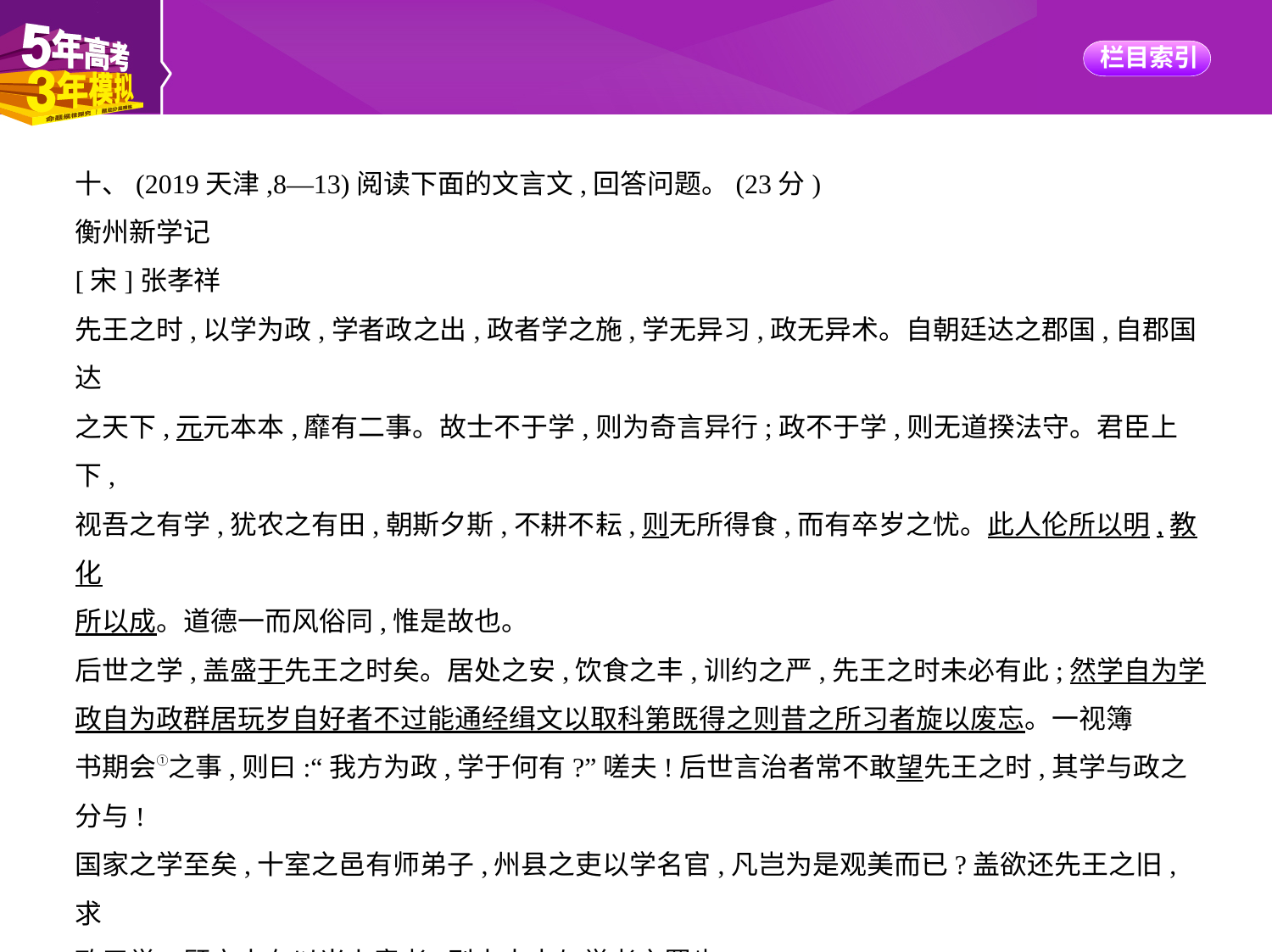

十、(2019天津,8—13)阅读下面的文言文,回答问题。(23分)
衡州新学记
[宋]张孝祥
先王之时,以学为政,学者政之出,政者学之施,学无异习,政无异术。自朝廷达之郡国,自郡国达
之天下,元元本本,靡有二事。故士不于学,则为奇言异行;政不于学,则无道揆法守。君臣上下,
视吾之有学,犹农之有田,朝斯夕斯,不耕不耘,则无所得食,而有卒岁之忧。此人伦所以明,教化
所以成。道德一而风俗同,惟是故也。
后世之学,盖盛于先王之时矣。居处之安,饮食之丰,训约之严,先王之时未必有此;然学自为学
政自为政群居玩岁自好者不过能通经缉文以取科第既得之则昔之所习者旋以废忘。一视簿
书期会①之事,则曰:“我方为政,学于何有?”嗟夫!后世言治者常不敢望先王之时,其学与政之
分与!
国家之学至矣,十室之邑有师弟子,州县之吏以学名官,凡岂为是观美而已?盖欲还先王之旧,求
政于学。顾卒未有以当上意者,则士大夫与学者之罪也。
衡之学曰石鼓书院云者,其来已久,中迁之城南,士不为便,而还其故,则自前教授②施君鼎。石鼓